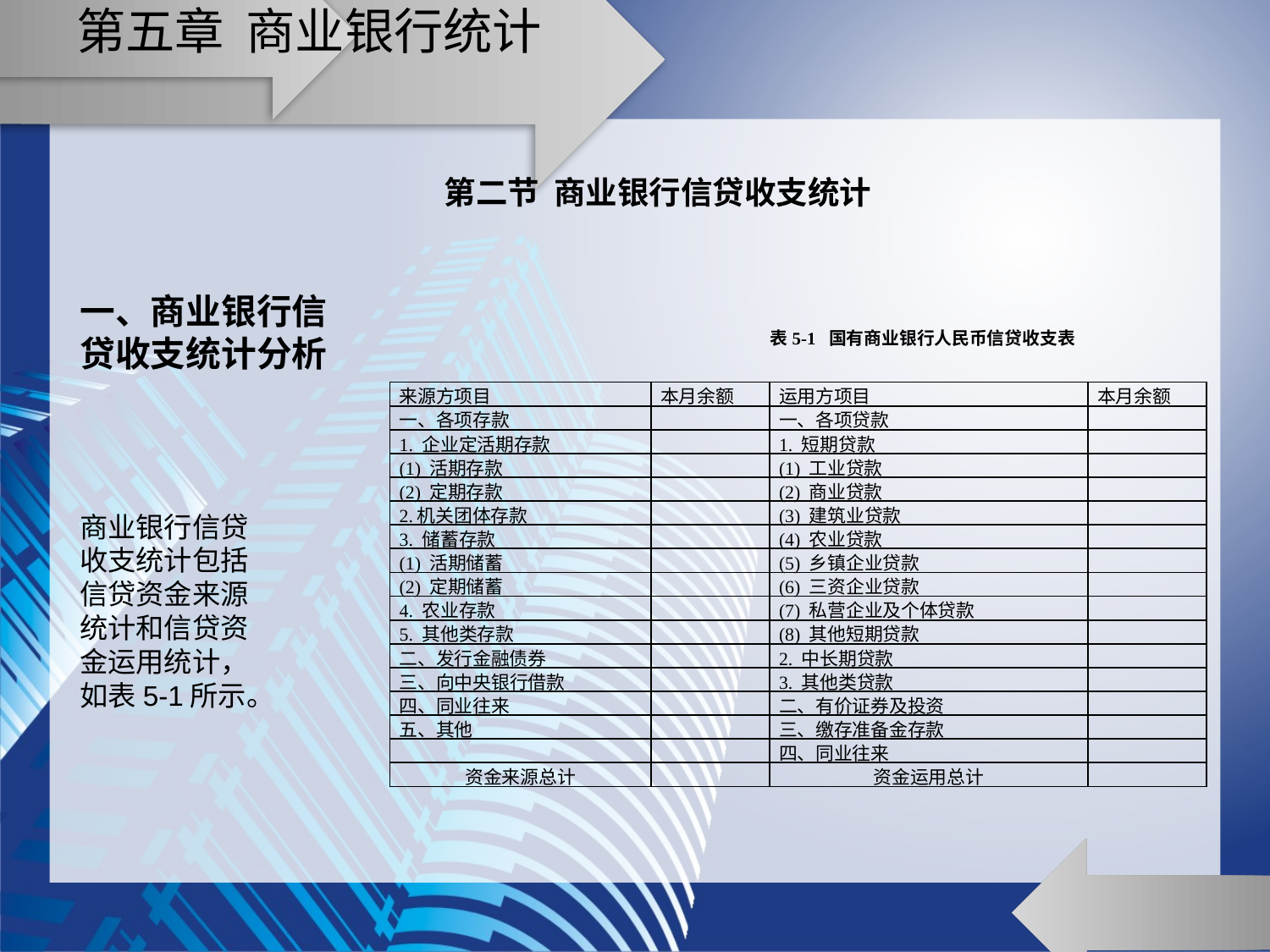

# 第五章  商业银行统计
第二节  商业银行信贷收支统计
一、商业银行信贷收支统计分析

商业银行信贷
收支统计包括
信贷资金来源
统计和信贷资
金运用统计，
如表5-1所示。

表5-1  国有商业银行人民币信贷收支表
| 来源方项目 | 本月余额 | 运用方项目 | 本月余额 |
| --- | --- | --- | --- |
| 一、各项存款 |  | 一、各项贷款 |  |
| 1. 企业定活期存款 |  | 1. 短期贷款 |  |
| (1) 活期存款 |  | (1) 工业贷款 |  |
| (2) 定期存款 |  | (2) 商业贷款 |  |
| 2.机关团体存款 |  | (3) 建筑业贷款 |  |
| 3. 储蓄存款 |  | (4) 农业贷款 |  |
| (1) 活期储蓄 |  | (5) 乡镇企业贷款 |  |
| (2) 定期储蓄 |  | (6) 三资企业贷款 |  |
| 4. 农业存款 |  | (7) 私营企业及个体贷款 |  |
| 5. 其他类存款 |  | (8) 其他短期贷款 |  |
| 二、发行金融债券 |  | 2. 中长期贷款 |  |
| 三、向中央银行借款 |  | 3. 其他类贷款 |  |
| 四、同业往来 |  | 二、有价证券及投资 |  |
| 五、其他 |  | 三、缴存准备金存款 |  |
|  |  | 四、同业往来 |  |
| 资金来源总计 |  | 资金运用总计 |  |